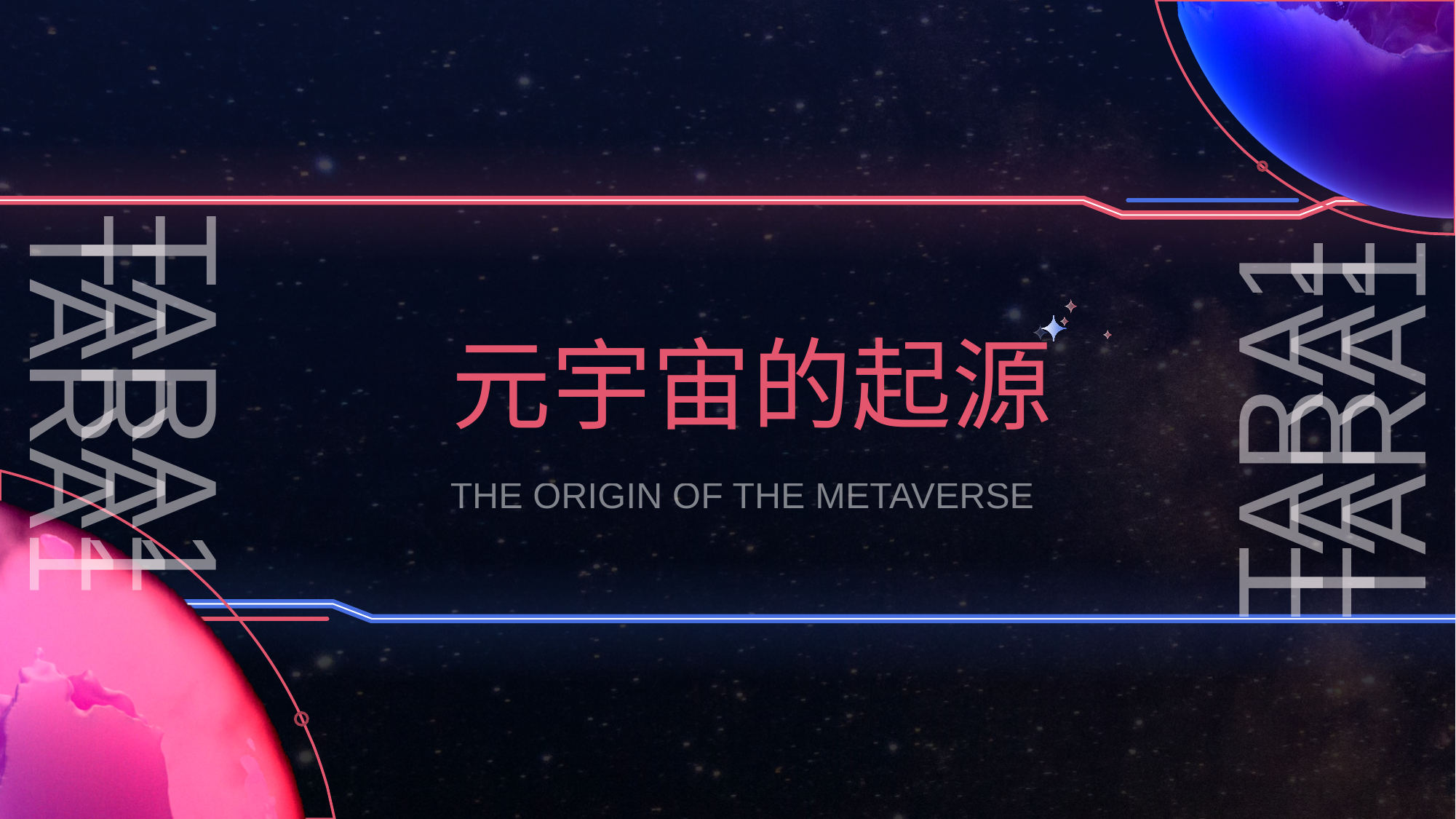

元宇宙的起源

TARA1
TARA1
TARA1
TARA1
TARA1
TARA1

THE ORIGIN OF THE METAVERSE